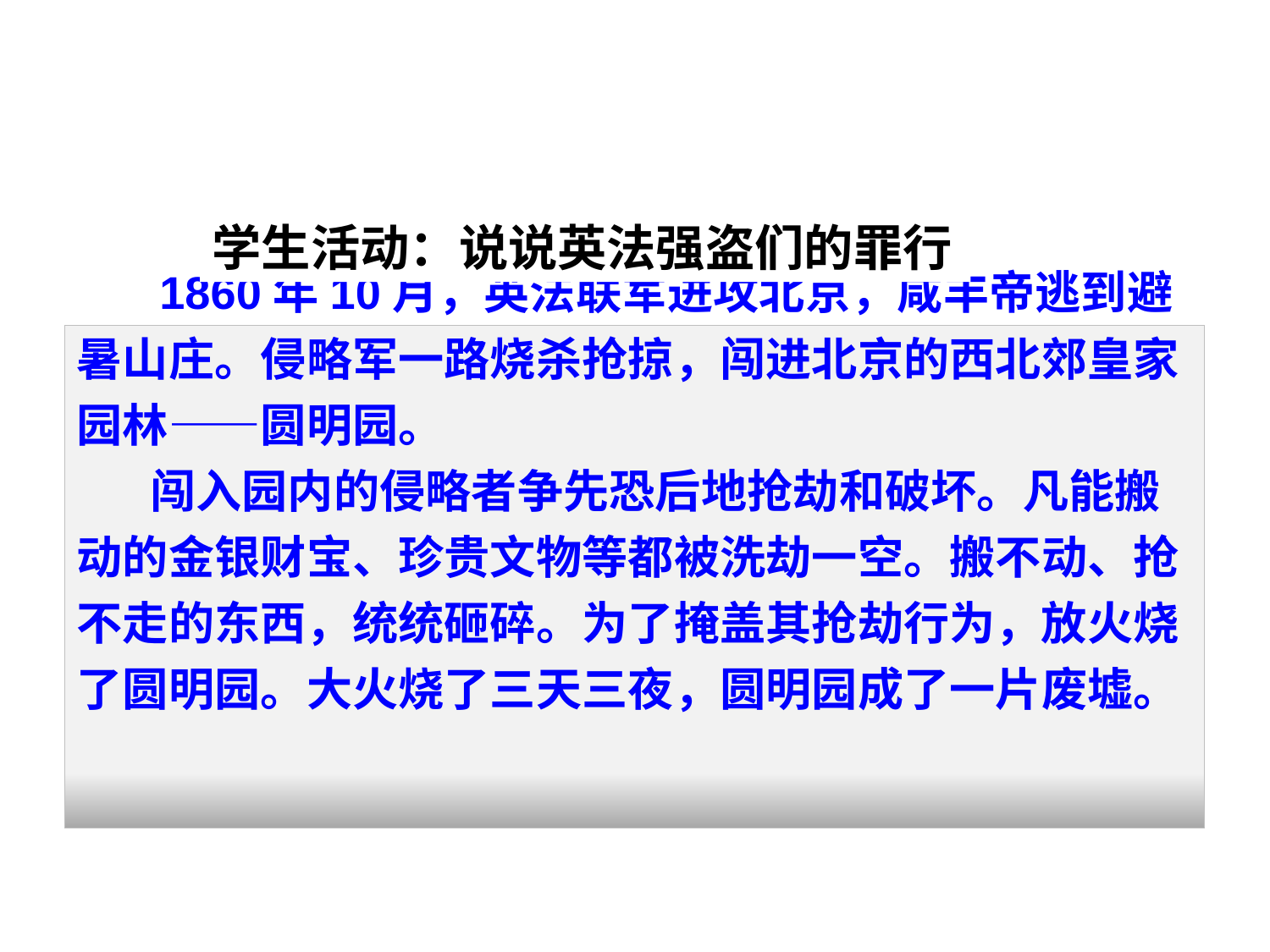

学生活动：说说英法强盗们的罪行

      1860年10月，英法联军进攻北京，咸丰帝逃到避
暑山庄。侵略军一路烧杀抢掠，闯进北京的西北郊皇家
园林——圆明园。
      闯入园内的侵略者争先恐后地抢劫和破坏。凡能搬
动的金银财宝、珍贵文物等都被洗劫一空。搬不动、抢
不走的东西，统统砸碎。为了掩盖其抢劫行为，放火烧
了圆明园。大火烧了三天三夜，圆明园成了一片废墟。